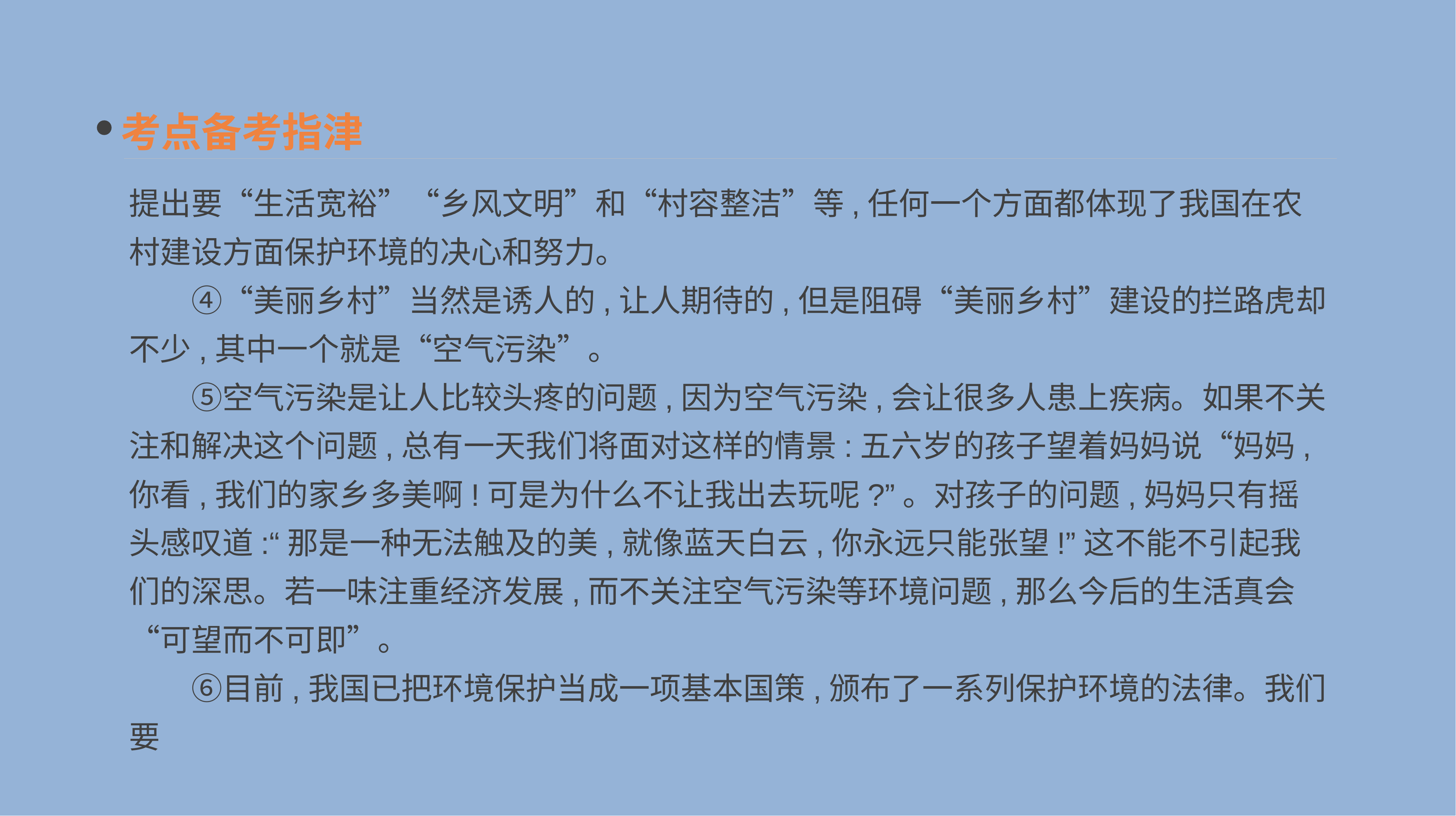

考点备考指津

提出要“生活宽裕”“乡风文明”和“村容整洁”等,任何一个方面都体现了我国在农村建设方面保护环境的决心和努力。
　　④“美丽乡村”当然是诱人的,让人期待的,但是阻碍“美丽乡村”建设的拦路虎却不少,其中一个就是“空气污染”。
　　⑤空气污染是让人比较头疼的问题,因为空气污染,会让很多人患上疾病。如果不关注和解决这个问题,总有一天我们将面对这样的情景:五六岁的孩子望着妈妈说“妈妈,你看,我们的家乡多美啊!可是为什么不让我出去玩呢?”。对孩子的问题,妈妈只有摇头感叹道:“那是一种无法触及的美,就像蓝天白云,你永远只能张望!”这不能不引起我们的深思。若一味注重经济发展,而不关注空气污染等环境问题,那么今后的生活真会“可望而不可即”。
　　⑥目前,我国已把环境保护当成一项基本国策,颁布了一系列保护环境的法律。我们要